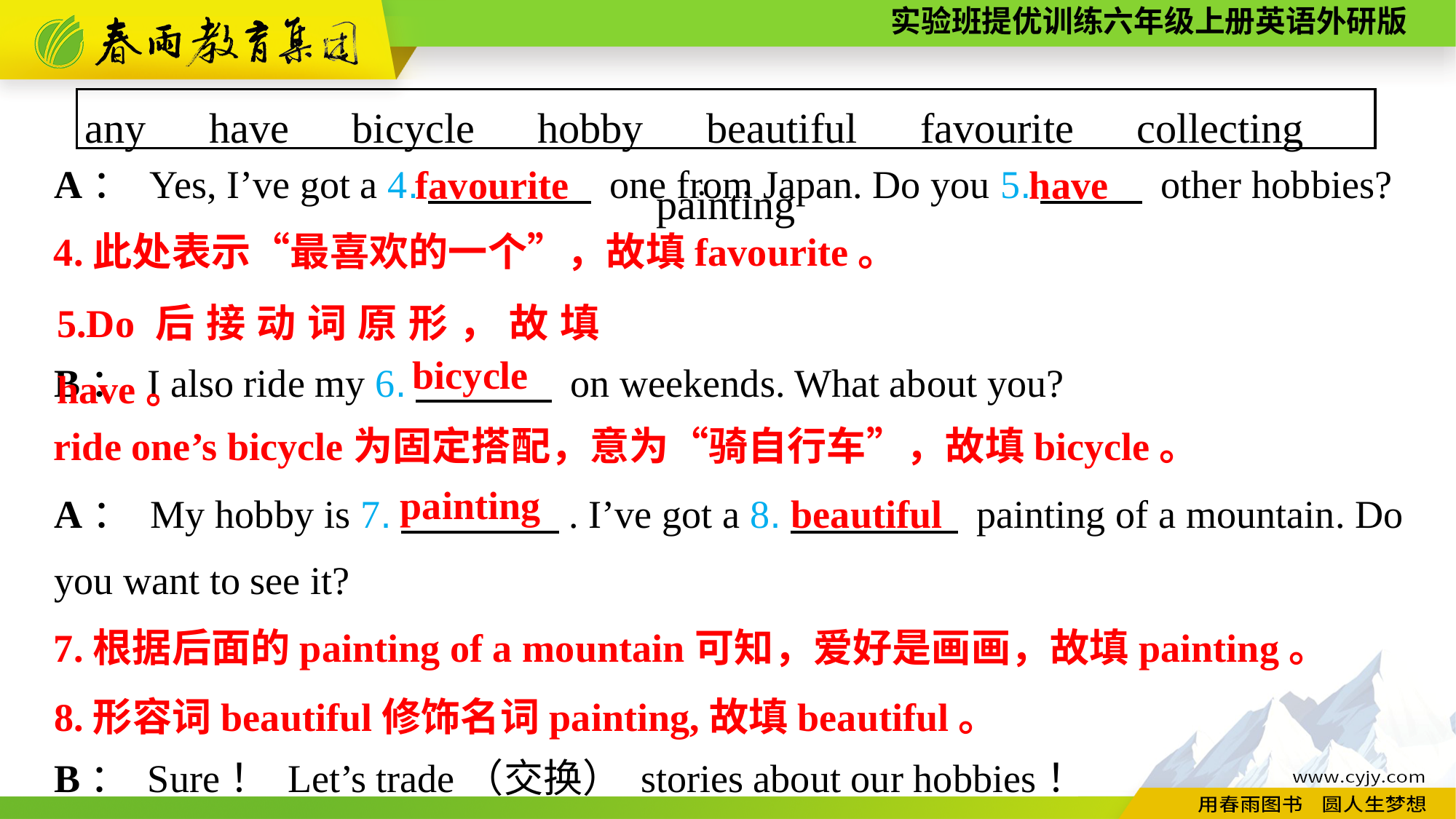

any　have　bicycle　hobby　beautiful　favourite　collecting　painting

A： Yes, I’ve got a 4.　　　      one from Japan. Do you 5.　        other hobbies?

B： I also ride my 6.　　　   on weekends. What about you?
favourite
have
4.此处表示“最喜欢的一个”，故填favourite。
5.Do后接动词原形，故填have。
bicycle
ride one’s bicycle为固定搭配，意为“骑自行车”，故填bicycle。
painting
A： My hobby is 7.　　　　. I’ve got a 8.　　　　  painting of a mountain. Do you want to see it?

B： Sure！ Let’s trade（交换） stories about our hobbies！
beautiful
7.根据后面的painting of a mountain可知，爱好是画画，故填painting。
8.形容词beautiful修饰名词painting,故填beautiful。